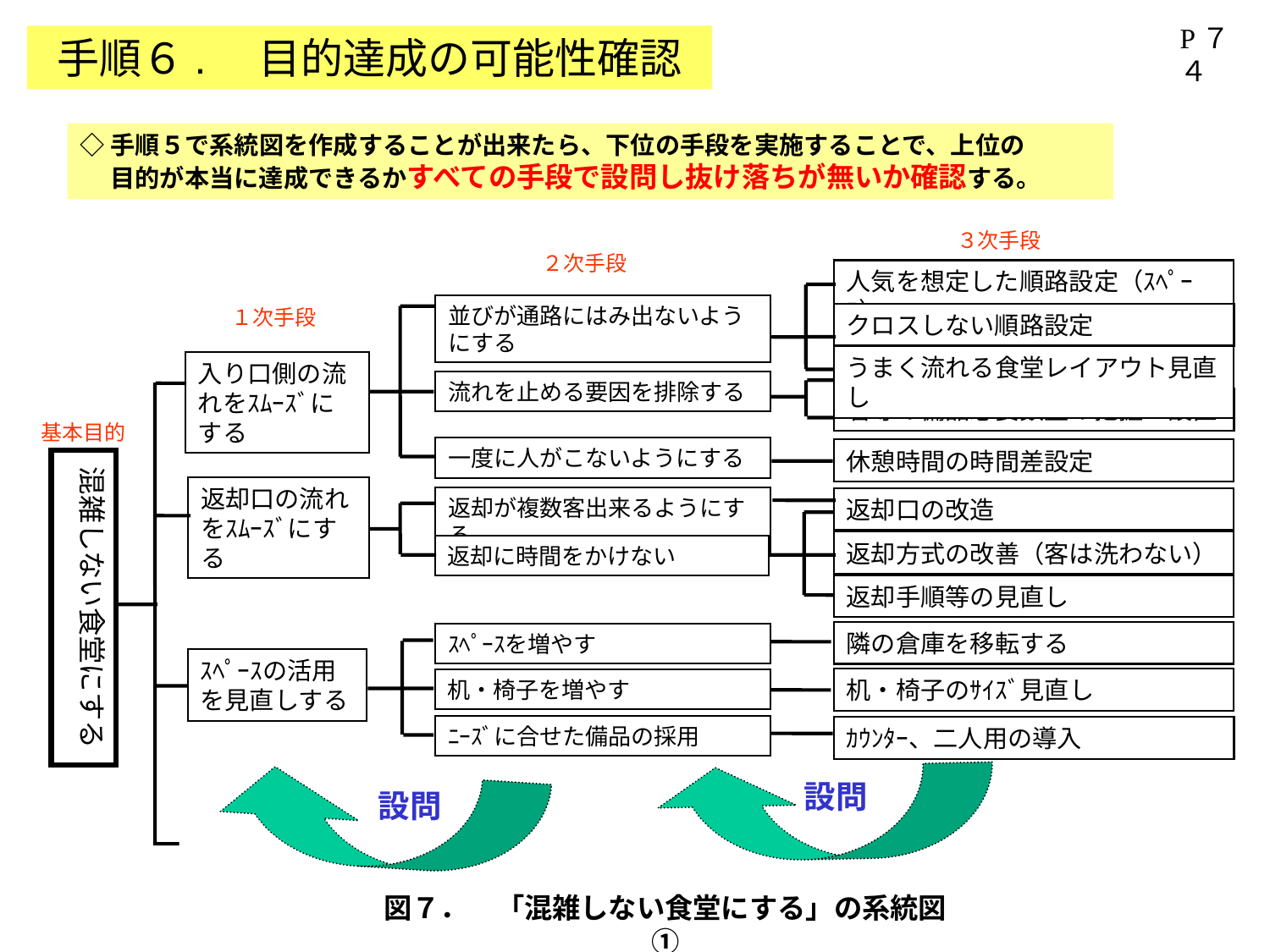

P７４
手順６.　目的達成の可能性確認
◇手順５で系統図を作成することが出来たら、下位の手段を実施することで、上位の
　 目的が本当に達成できるかすべての手段で設問し抜け落ちが無いか確認する。
３次手段
２次手段
人気を想定した順路設定（ｽﾍﾟｰｽ）

並びが通路にはみ出ないようにする
１次手段
クロスしない順路設定

うまく流れる食堂レイアウト見直し
入り口側の流れをｽﾑｰｽﾞにする

流れを止める要因を排除する

箸等の備品必要数量の把握・設置

基本目的

一度に人がこないようにする
休憩時間の時間差設定
混雑しない食堂にする

返却口の流れをｽﾑｰｽﾞにする
返却が複数客出来るようにする
返却口の改造

返却方式の改善（客は洗わない）
返却に時間をかけない

返却手順等の見直し

隣の倉庫を移転する
ｽﾍﾟｰｽを増やす

ｽﾍﾟｰｽの活用を見直しする
机・椅子のｻｲｽﾞ見直し
机・椅子を増やす

ﾆｰｽﾞに合せた備品の採用
ｶｳﾝﾀｰ、二人用の導入

設問

設問

図７．　「混雑しない食堂にする」の系統図①